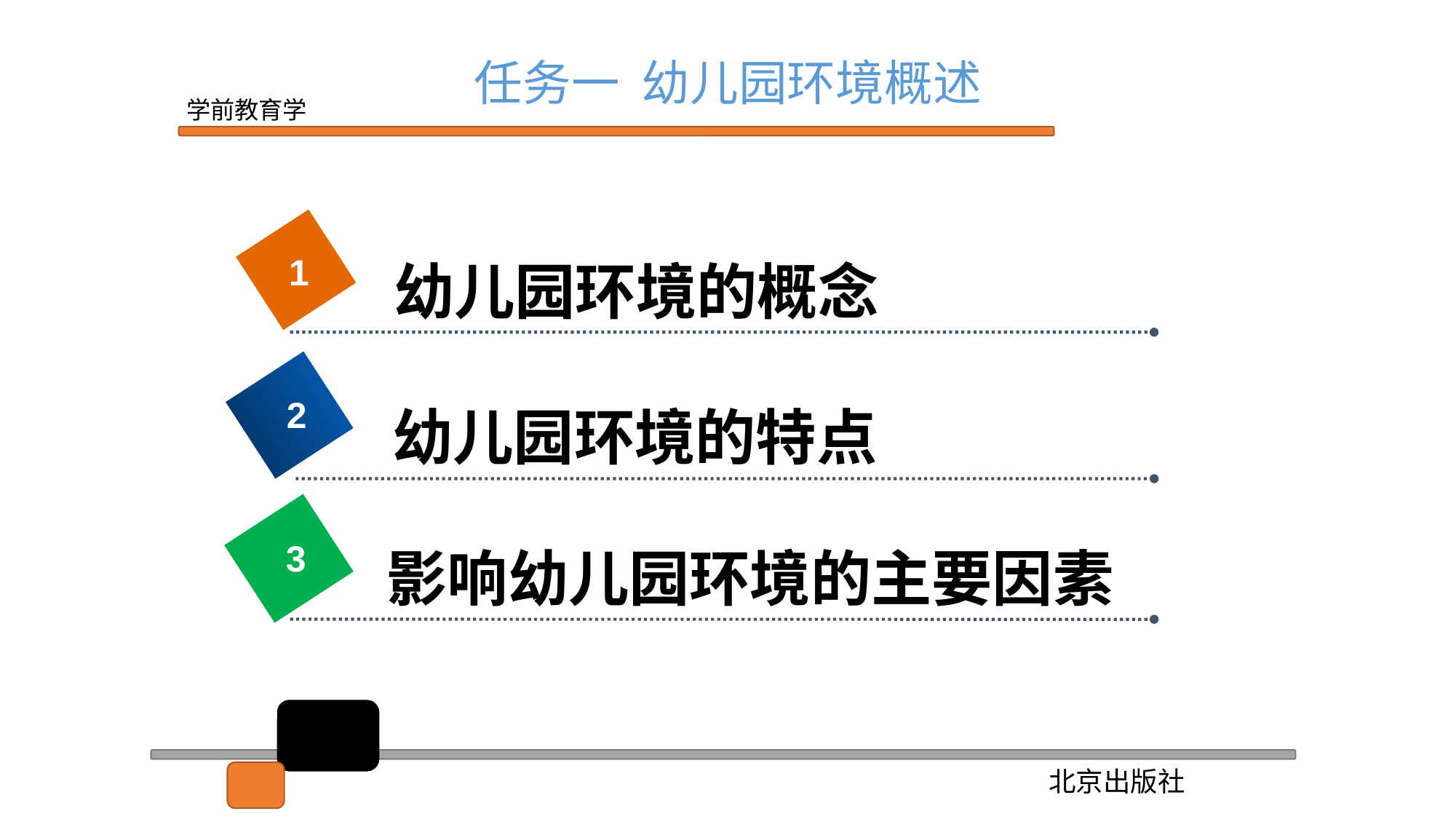

任务一  幼儿园环境概述

1
幼儿园环境的概念

2
幼儿园环境的特点
2

2
3
影响幼儿园环境的主要因素
2